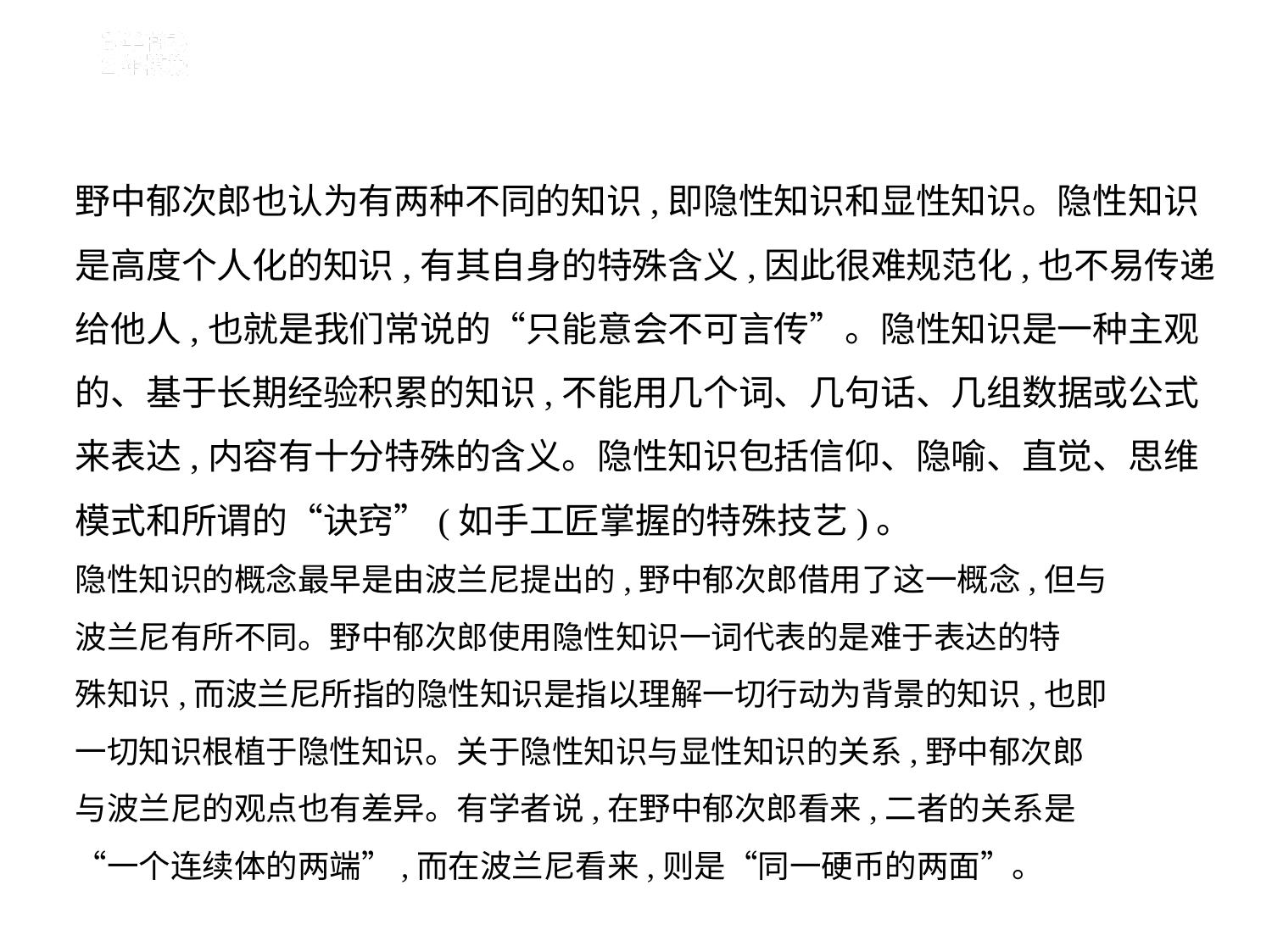

野中郁次郎也认为有两种不同的知识,即隐性知识和显性知识。隐性知识
是高度个人化的知识,有其自身的特殊含义,因此很难规范化,也不易传递
给他人,也就是我们常说的“只能意会不可言传”。隐性知识是一种主观
的、基于长期经验积累的知识,不能用几个词、几句话、几组数据或公式
来表达,内容有十分特殊的含义。隐性知识包括信仰、隐喻、直觉、思维
模式和所谓的“诀窍”(如手工匠掌握的特殊技艺)。
隐性知识的概念最早是由波兰尼提出的,野中郁次郎借用了这一概念,但与
波兰尼有所不同。野中郁次郎使用隐性知识一词代表的是难于表达的特
殊知识,而波兰尼所指的隐性知识是指以理解一切行动为背景的知识,也即
一切知识根植于隐性知识。关于隐性知识与显性知识的关系,野中郁次郎
与波兰尼的观点也有差异。有学者说,在野中郁次郎看来,二者的关系是
“一个连续体的两端”,而在波兰尼看来,则是“同一硬币的两面”。